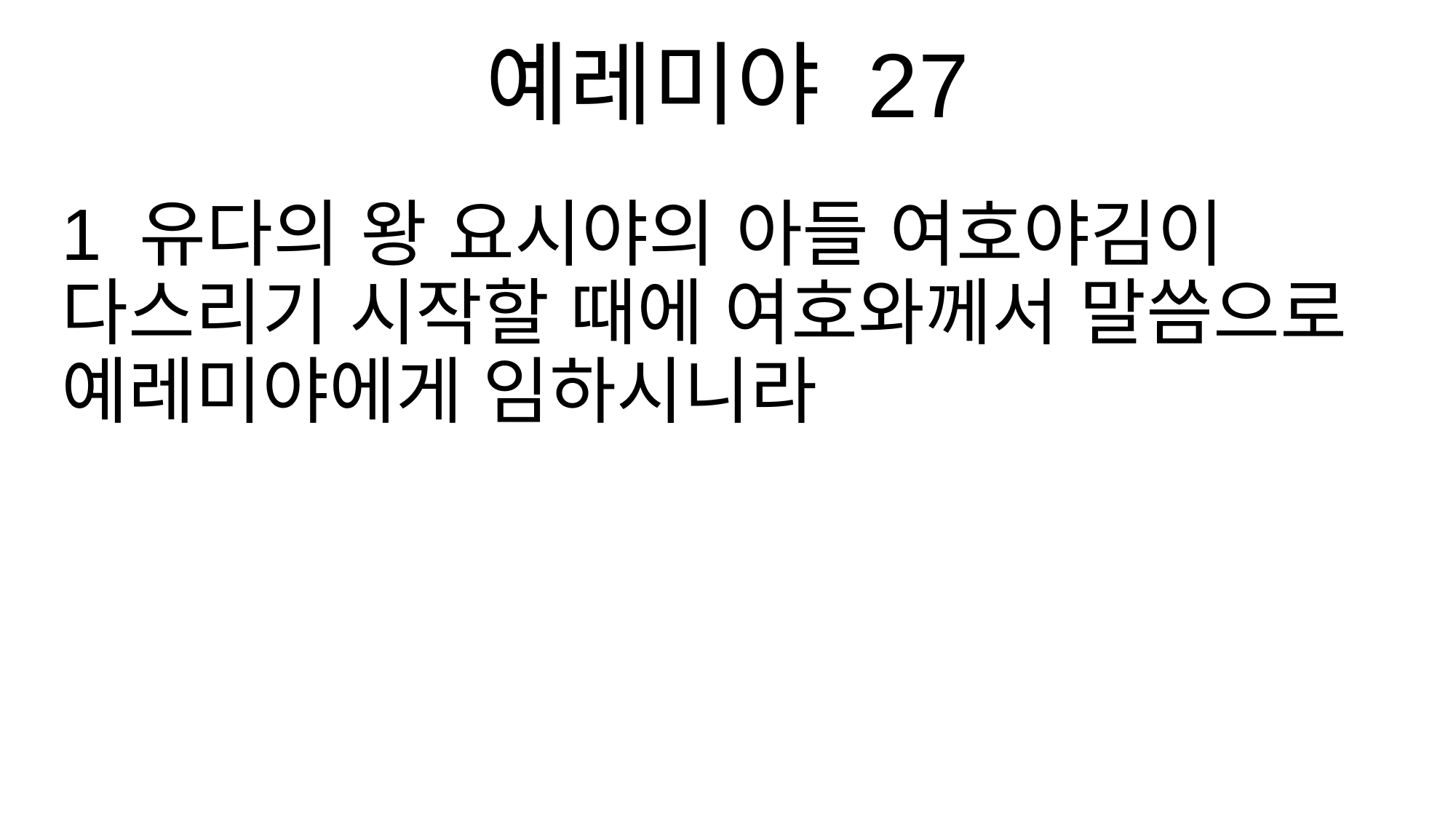

예레미야 27
1 유다의 왕 요시야의 아들 여호야김이 다스리기 시작할 때에 여호와께서 말씀으로 예레미야에게 임하시니라